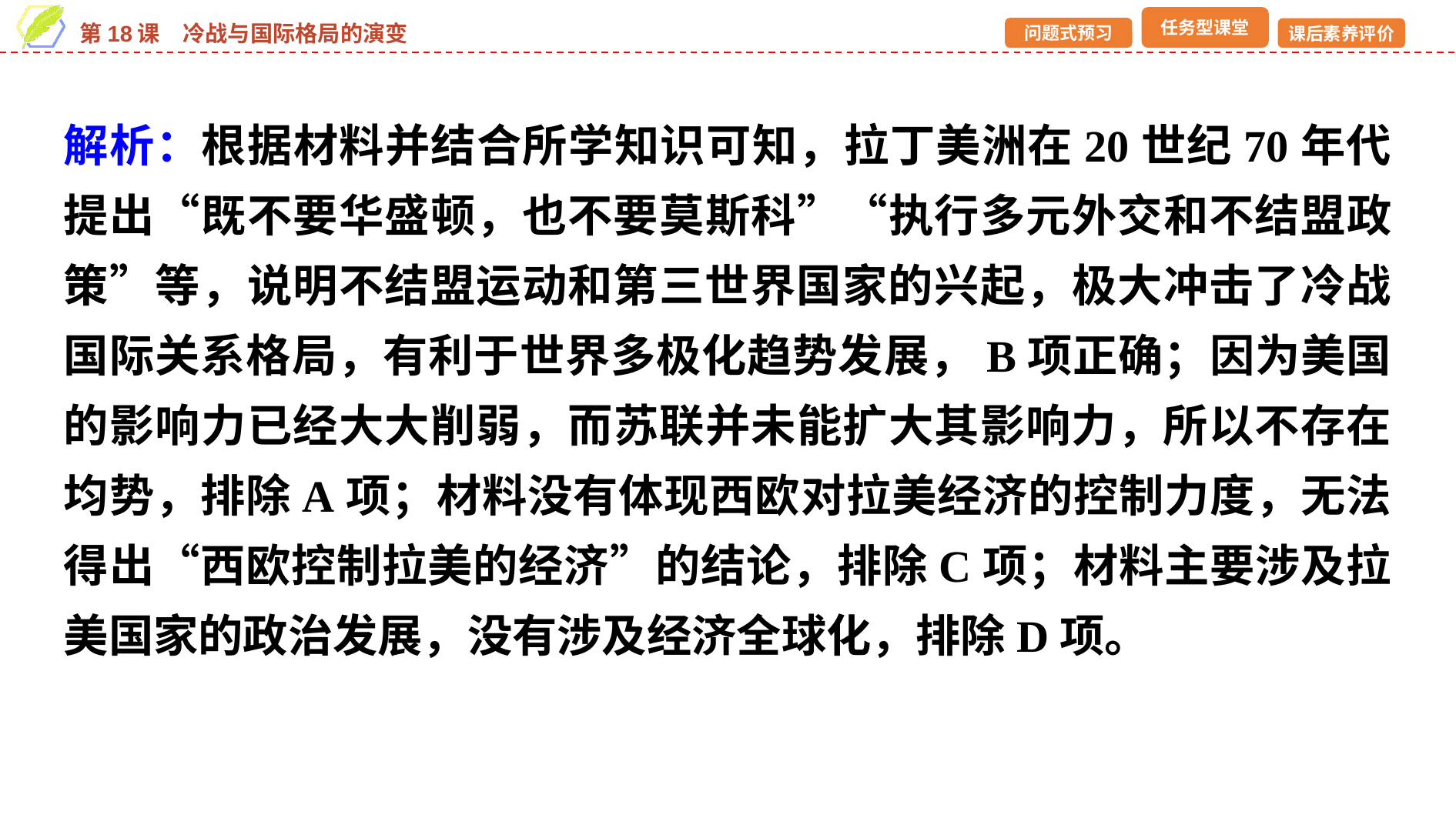

解析：根据材料并结合所学知识可知，拉丁美洲在20世纪70年代提出“既不要华盛顿，也不要莫斯科”“执行多元外交和不结盟政策”等，说明不结盟运动和第三世界国家的兴起，极大冲击了冷战国际关系格局，有利于世界多极化趋势发展，B项正确；因为美国的影响力已经大大削弱，而苏联并未能扩大其影响力，所以不存在均势，排除A项；材料没有体现西欧对拉美经济的控制力度，无法得出“西欧控制拉美的经济”的结论，排除C项；材料主要涉及拉美国家的政治发展，没有涉及经济全球化，排除D项。